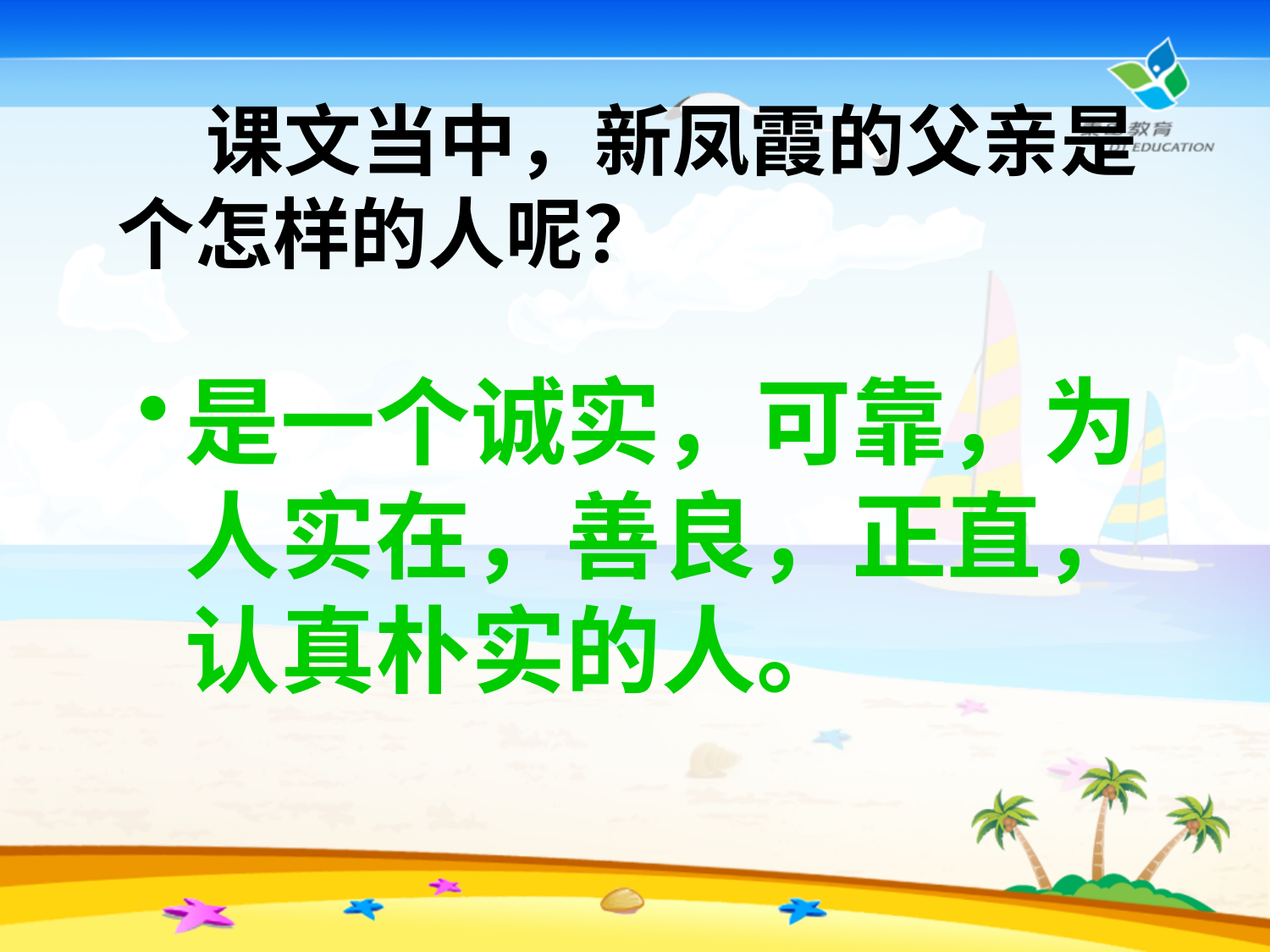

# 课文当中，新凤霞的父亲是个怎样的人呢？
是一个诚实，可靠，为人实在，善良，正直，认真朴实的人。